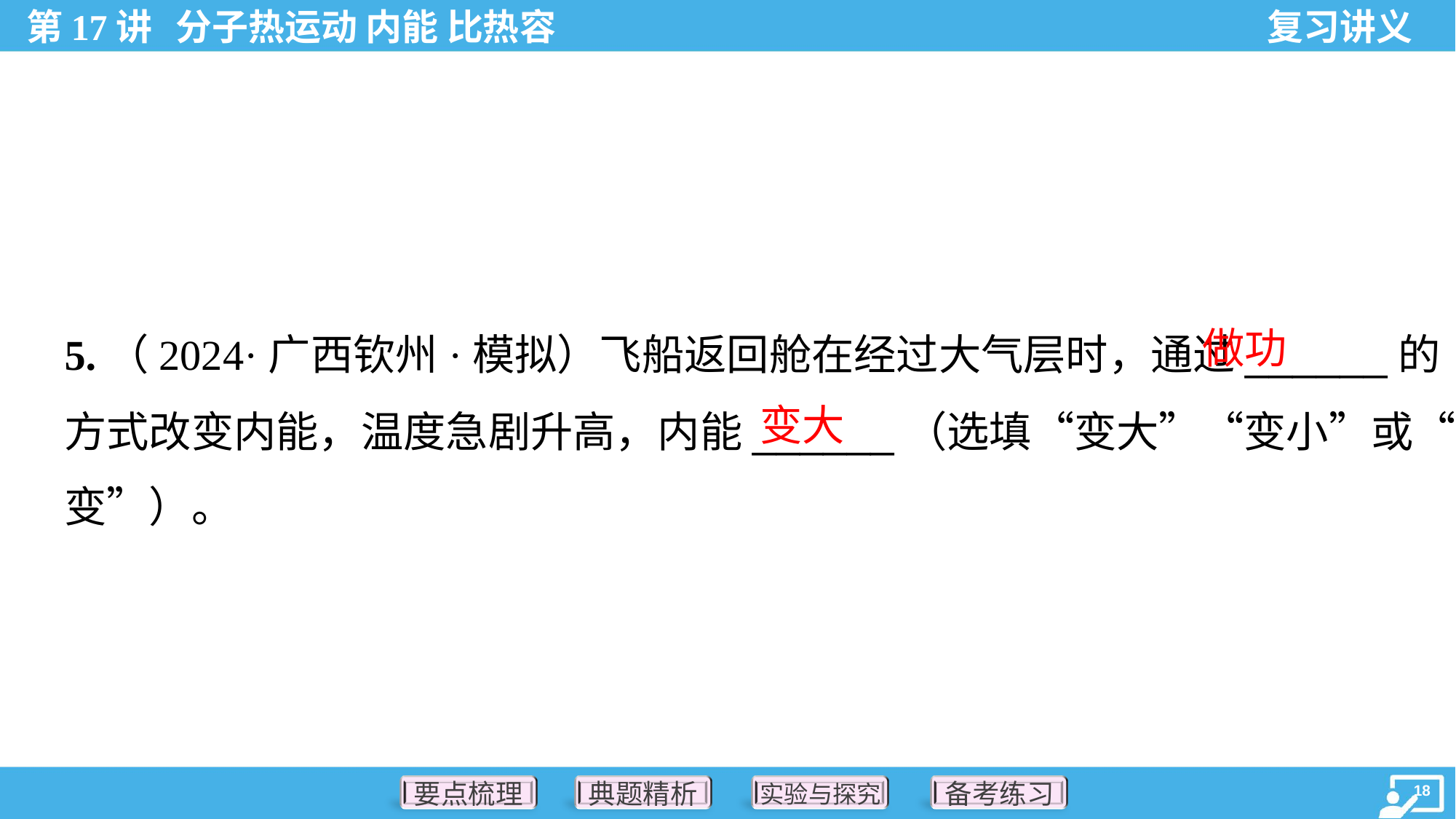

做功
5.（2024·广西钦州·模拟）飞船返回舱在经过大气层时，通过______的
方式改变内能，温度急剧升高，内能______（选填“变大”“变小”或“不
变”）。
变大